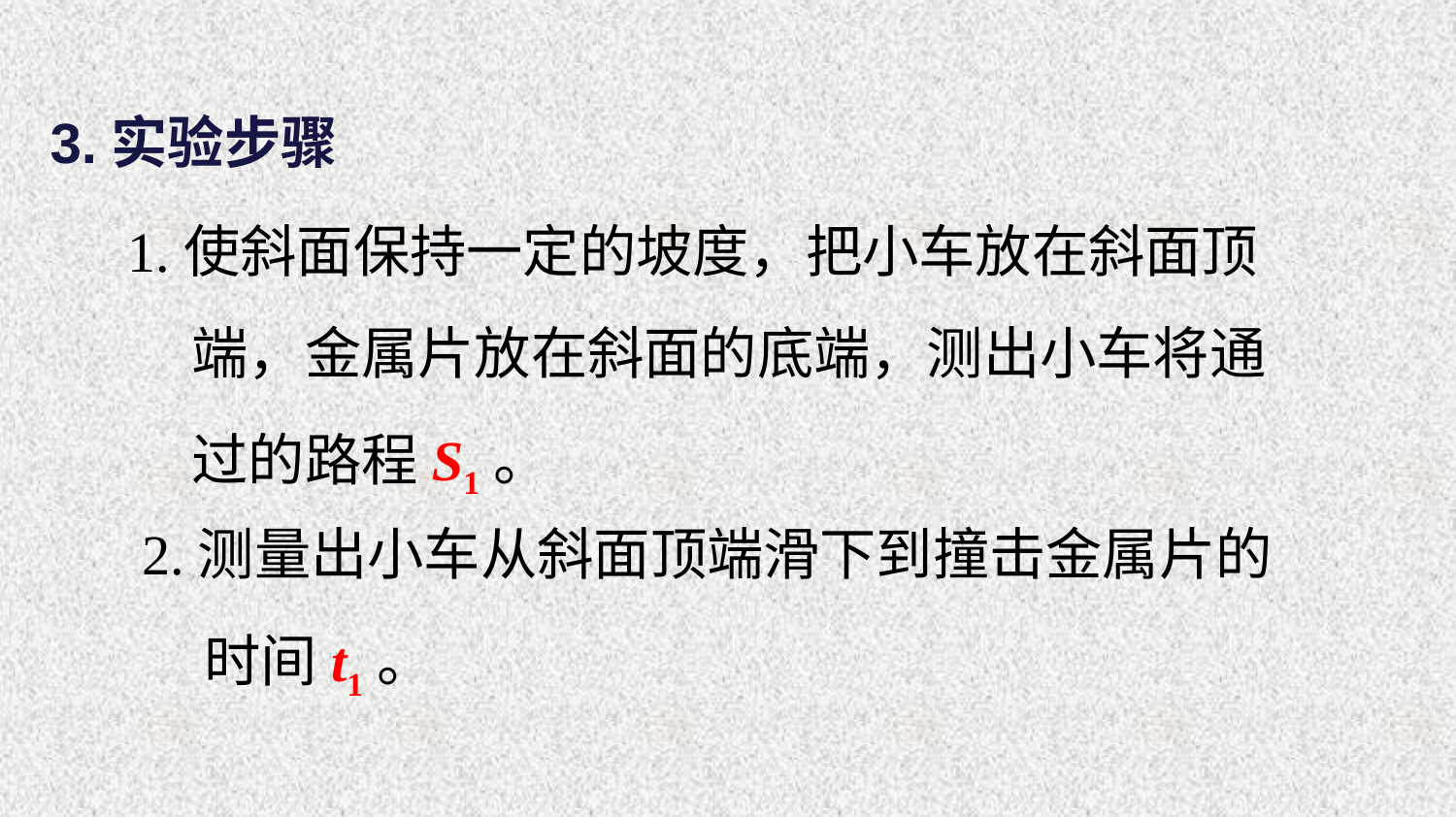

3.实验步骤
  1.使斜面保持一定的坡度，把小车放在斜面顶
     端，金属片放在斜面的底端，测出小车将通
     过的路程S1。
 2.测量出小车从斜面顶端滑下到撞击金属片的
    时间t1。